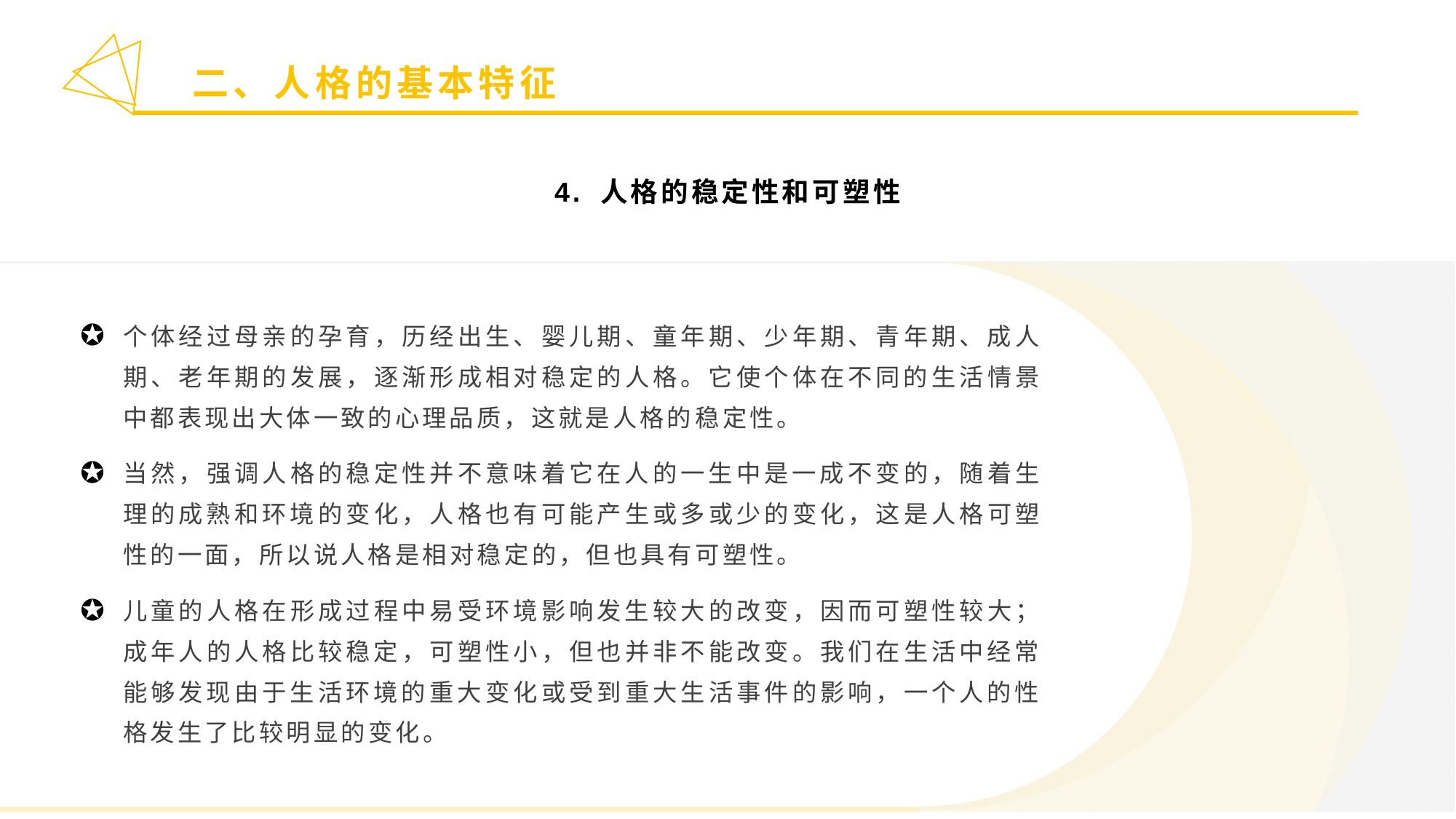

二、人格的基本特征
4. 人格的稳定性和可塑性

个体经过母亲的孕育，历经出生、婴儿期、童年期、少年期、青年期、成人期、老年期的发展，逐渐形成相对稳定的人格。它使个体在不同的生活情景中都表现出大体一致的心理品质，这就是人格的稳定性。
当然，强调人格的稳定性并不意味着它在人的一生中是一成不变的，随着生理的成熟和环境的变化，人格也有可能产生或多或少的变化，这是人格可塑性的一面，所以说人格是相对稳定的，但也具有可塑性。
儿童的人格在形成过程中易受环境影响发生较大的改变，因而可塑性较大；成年人的人格比较稳定，可塑性小，但也并非不能改变。我们在生活中经常能够发现由于生活环境的重大变化或受到重大生活事件的影响，一个人的性格发生了比较明显的变化。